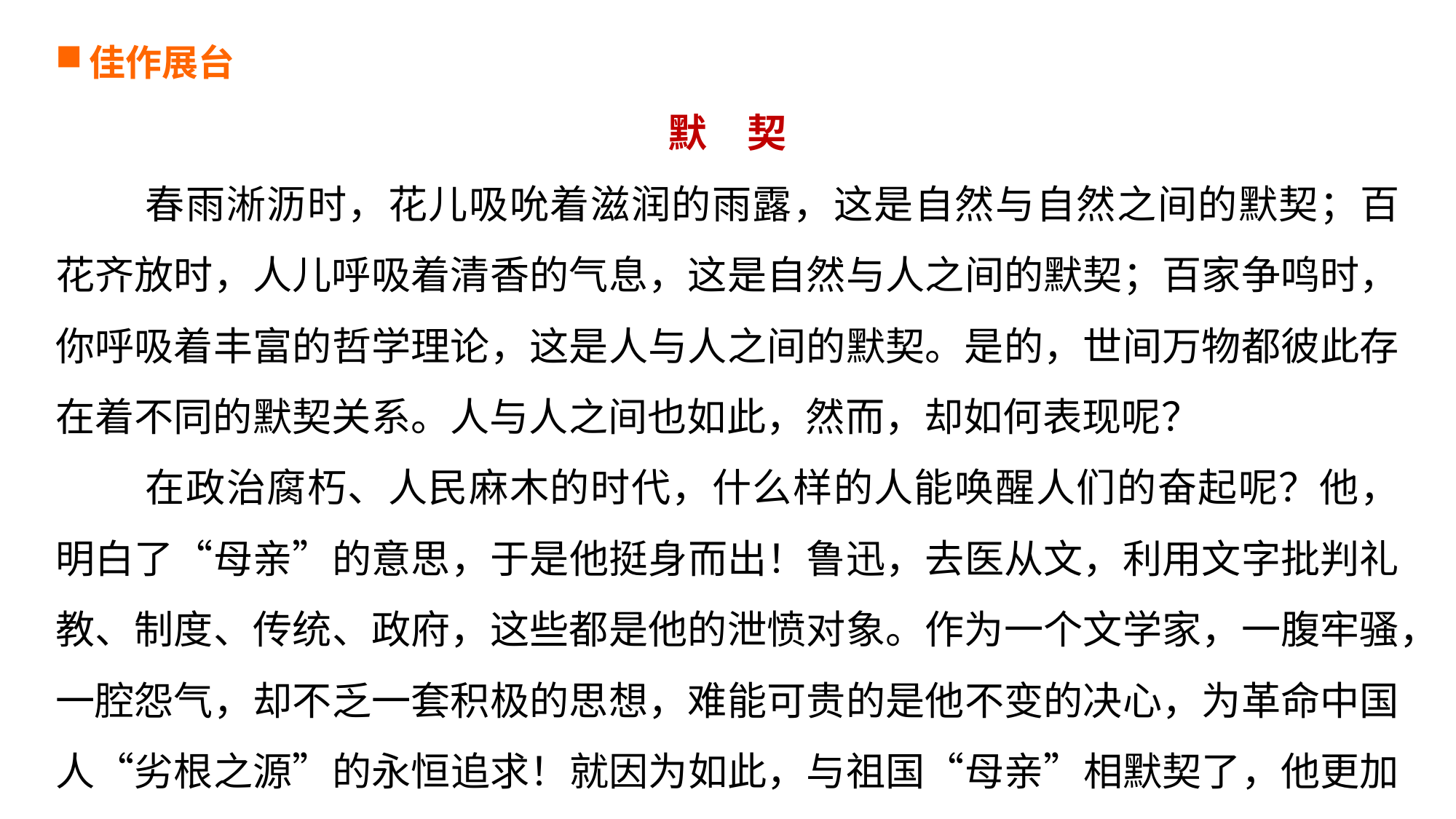

佳作展台
默　契
        春雨淅沥时，花儿吸吮着滋润的雨露，这是自然与自然之间的默契；百花齐放时，人儿呼吸着清香的气息，这是自然与人之间的默契；百家争鸣时，你呼吸着丰富的哲学理论，这是人与人之间的默契。是的，世间万物都彼此存在着不同的默契关系。人与人之间也如此，然而，却如何表现呢？
        在政治腐朽、人民麻木的时代，什么样的人能唤醒人们的奋起呢？他，明白了“母亲”的意思，于是他挺身而出！鲁迅，去医从文，利用文字批判礼教、制度、传统、政府，这些都是他的泄愤对象。作为一个文学家，一腹牢骚，一腔怨气，却不乏一套积极的思想，难能可贵的是他不变的决心，为革命中国人“劣根之源”的永恒追求！就因为如此，与祖国“母亲”相默契了，他更加努